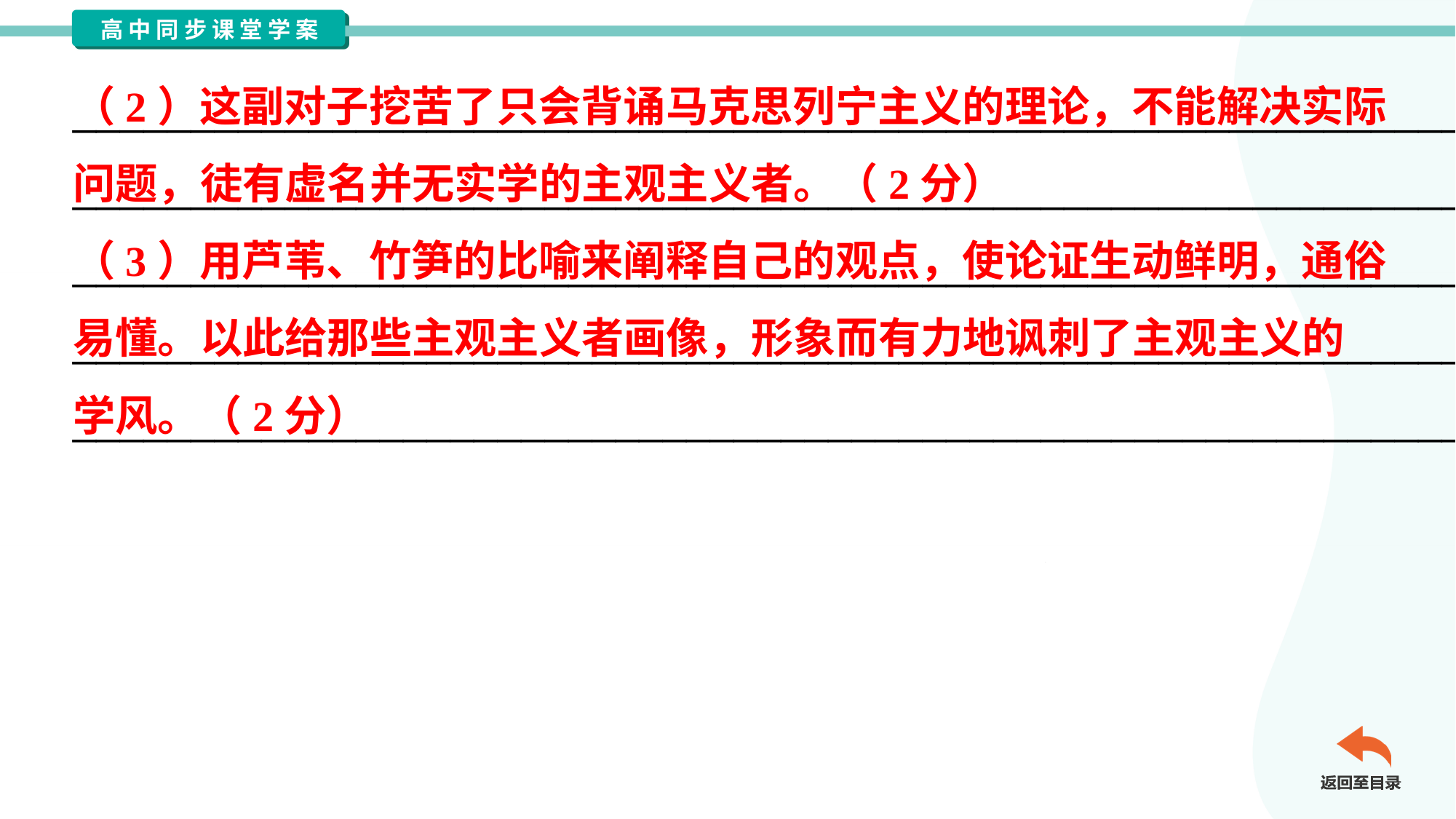

（2）这副对子挖苦了只会背诵马克思列宁主义的理论，不能解决实际
问题，徒有虚名并无实学的主观主义者。（2分）
（3）用芦苇、竹笋的比喻来阐释自己的观点，使论证生动鲜明，通俗
易懂。以此给那些主观主义者画像，形象而有力地讽刺了主观主义的
学风。（2分）
_____________________________________________________________
_____________________________________________________________
_____________________________________________________________
_____________________________________________________________
_____________________________________________________________